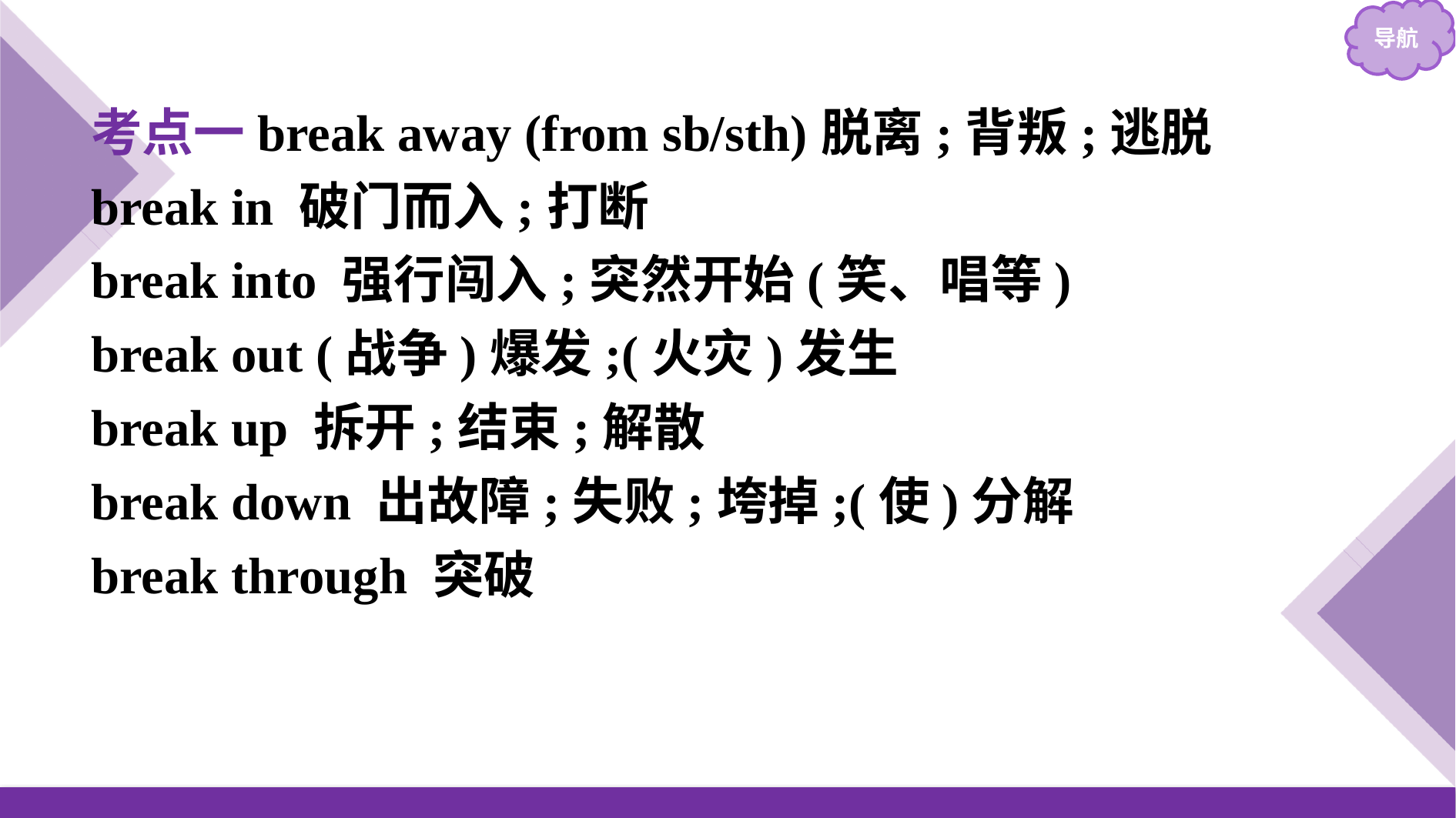

考点一break away (from sb/sth)脱离;背叛;逃脱
break in 破门而入;打断
break into 强行闯入;突然开始(笑、唱等)
break out (战争)爆发;(火灾)发生
break up 拆开;结束;解散
break down 出故障;失败;垮掉;(使)分解
break through 突破